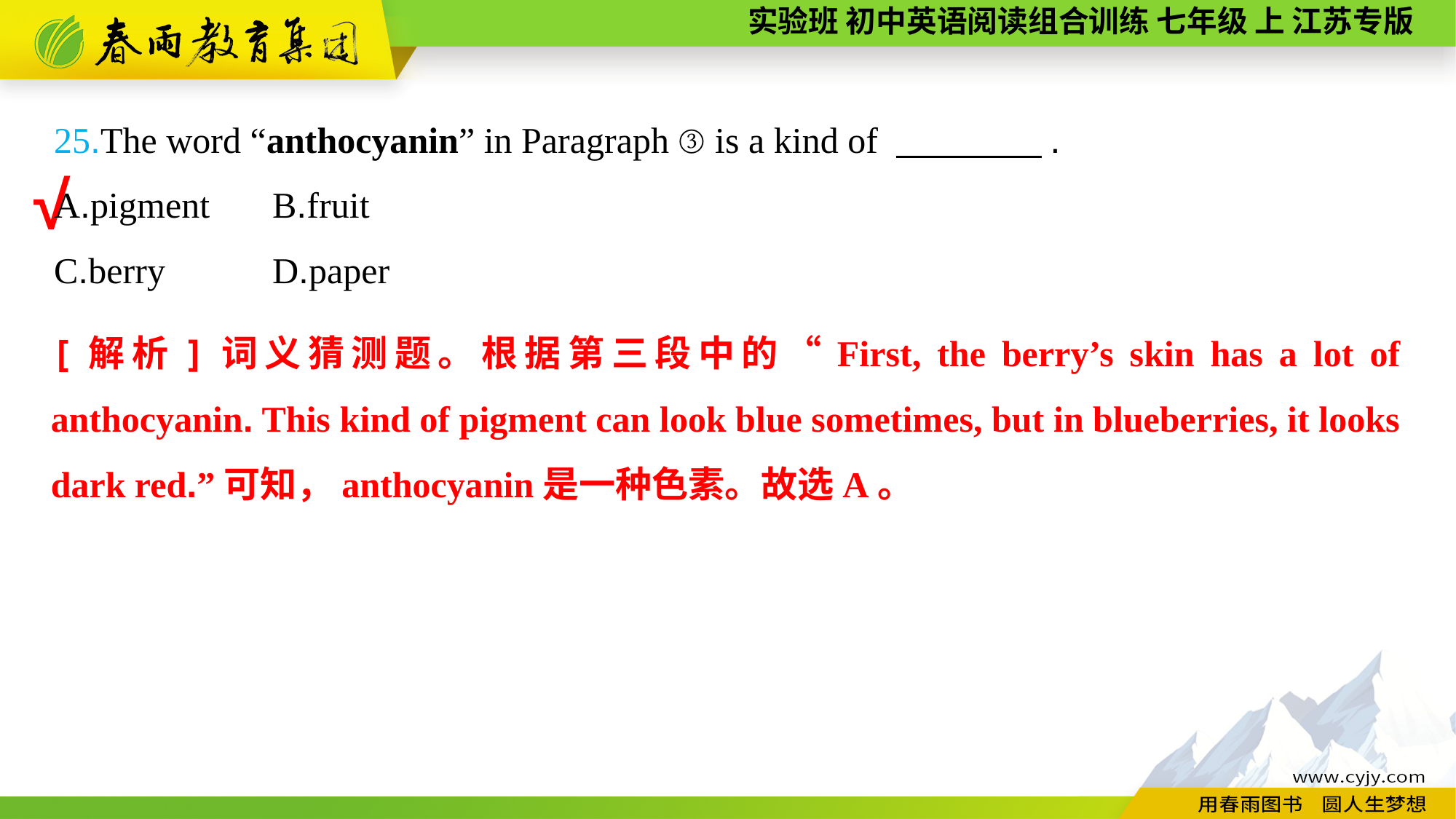

25.The word “anthocyanin” in Paragraph ③ is a kind of 　　　　.
A.pigment	B.fruit
C.berry	D.paper
√
[解析]词义猜测题。根据第三段中的“First, the berry’s skin has a lot of anthocyanin. This kind of pigment can look blue sometimes, but in blueberries, it looks dark red.”可知，anthocyanin是一种色素。故选A。